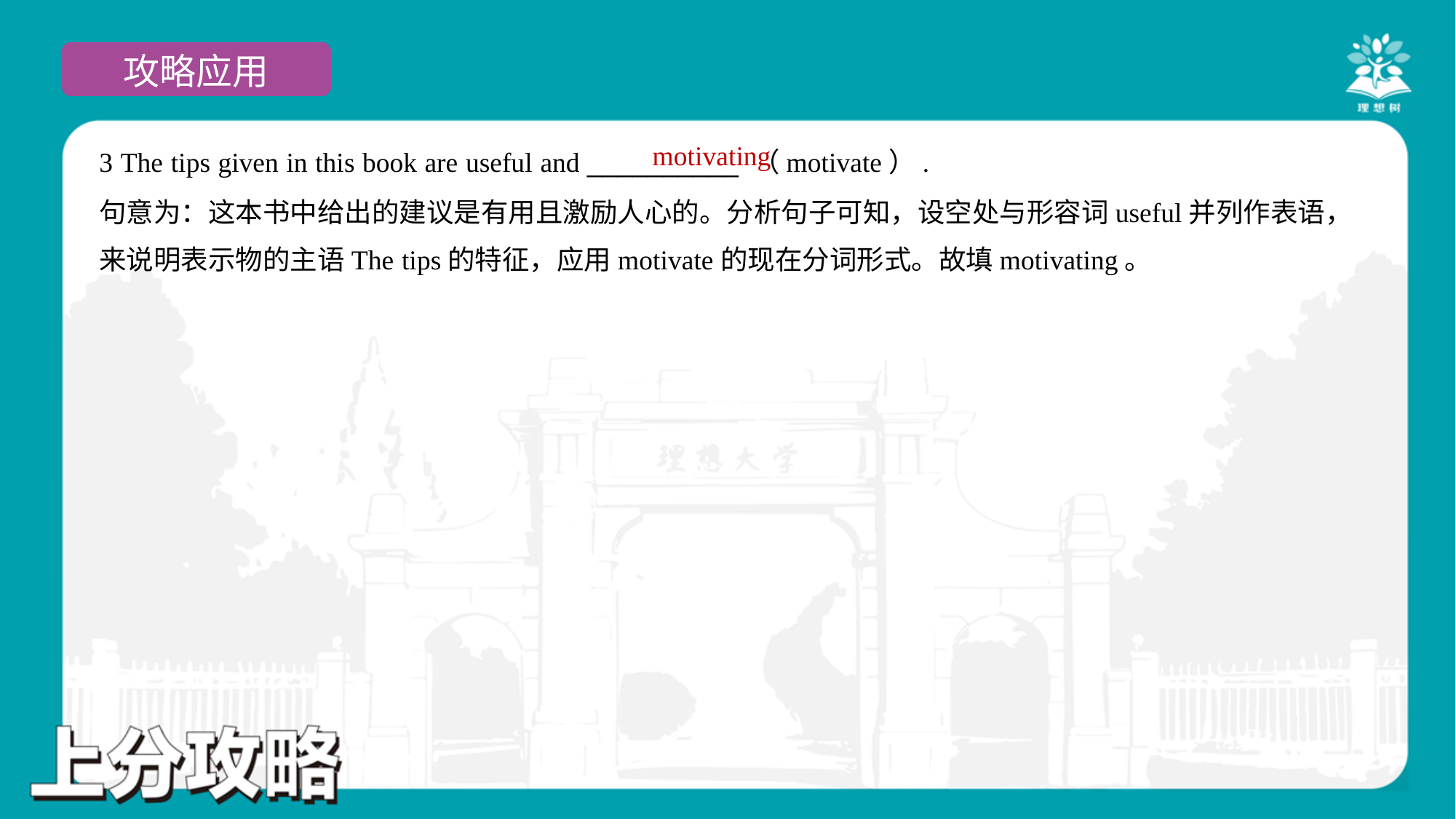

motivating
3 The tips given in this book are useful and __________ （motivate）.
句意为：这本书中给出的建议是有用且激励人心的。分析句子可知，设空处与形容词useful并列作表语，
来说明表示物的主语The tips的特征，应用motivate的现在分词形式。故填motivating。